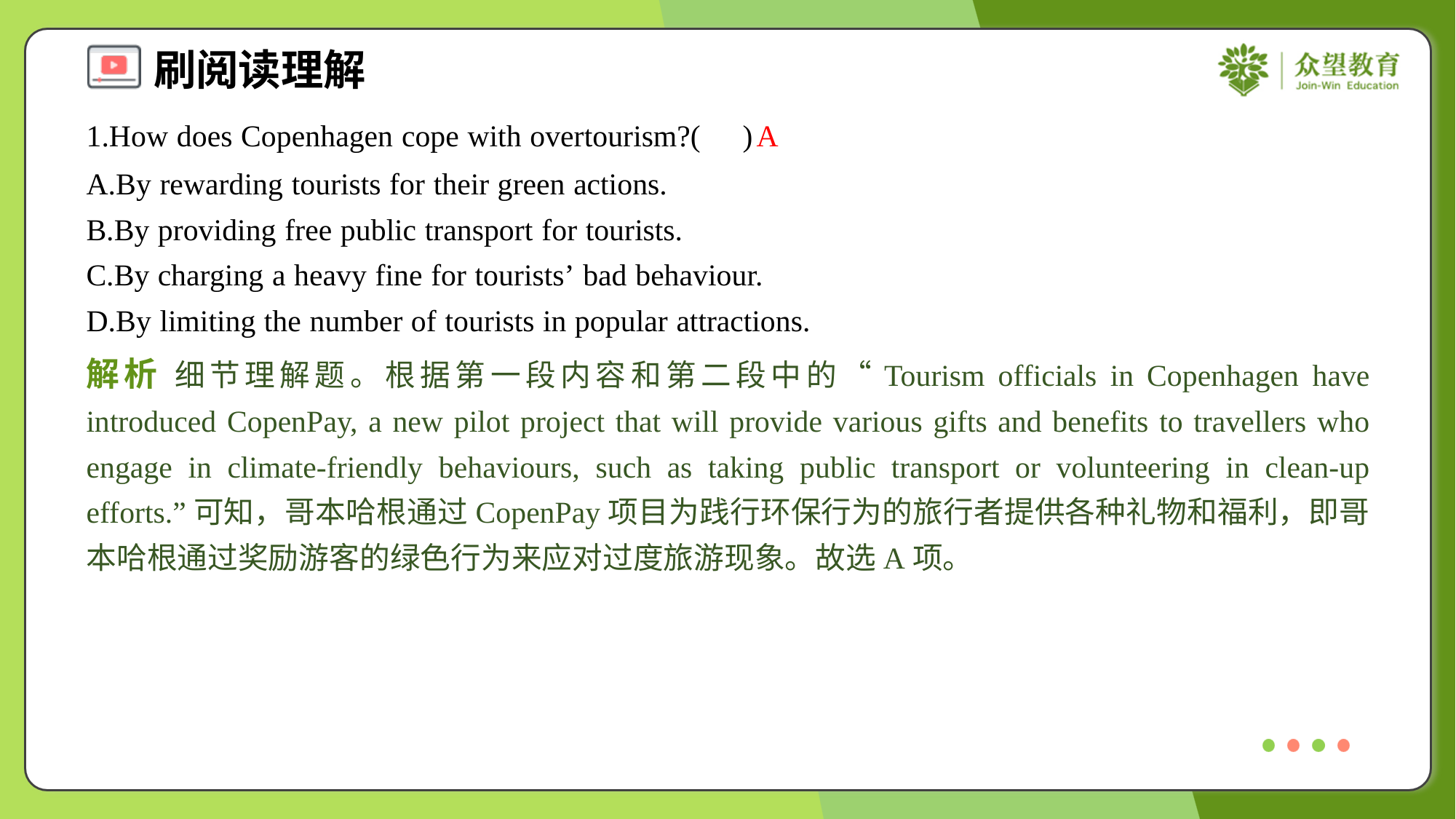

1.How does Copenhagen cope with overtourism?(     )
A
A.By rewarding tourists for their green actions.
B.By providing free public transport for tourists.
C.By charging a heavy fine for tourists’ bad behaviour.
D.By limiting the number of tourists in popular attractions.
解析 细节理解题。根据第一段内容和第二段中的“Tourism officials in Copenhagen have introduced CopenPay, a new pilot project that will provide various gifts and benefits to travellers who engage in climate-friendly behaviours, such as taking public transport or volunteering in clean-up efforts.”可知，哥本哈根通过CopenPay项目为践行环保行为的旅行者提供各种礼物和福利，即哥本哈根通过奖励游客的绿色行为来应对过度旅游现象。故选A项。